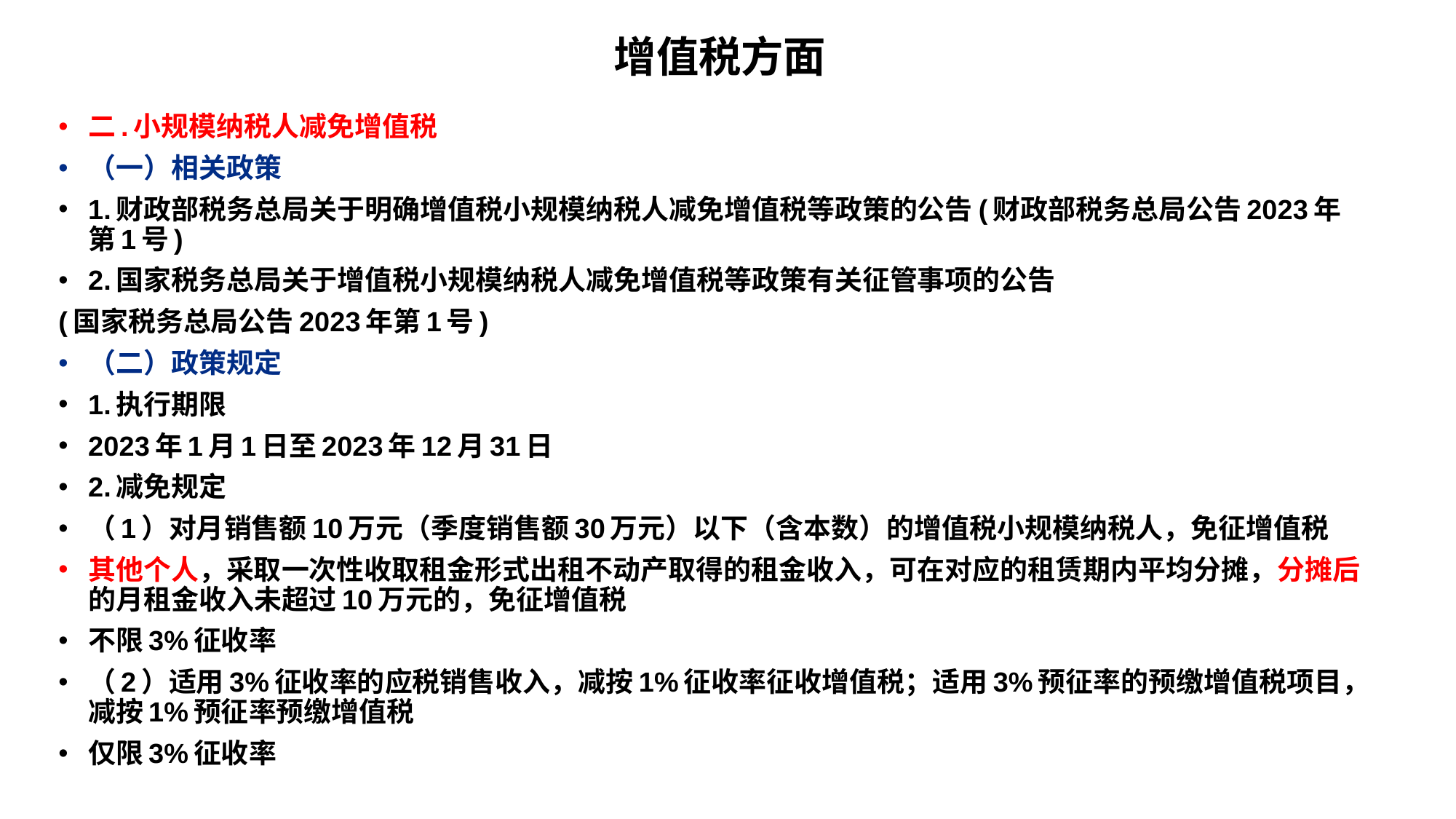

# 增值税方面
二.小规模纳税人减免增值税
（一）相关政策
1.财政部税务总局关于明确增值税小规模纳税人减免增值税等政策的公告(财政部税务总局公告2023年第1号)
2.国家税务总局关于增值税小规模纳税人减免增值税等政策有关征管事项的公告
(国家税务总局公告2023年第1号)
（二）政策规定
1.执行期限
2023年1月1日至2023年12月31日
2.减免规定
（1）对月销售额10万元（季度销售额30万元）以下（含本数）的增值税小规模纳税人，免征增值税
其他个人，采取一次性收取租金形式出租不动产取得的租金收入，可在对应的租赁期内平均分摊，分摊后的月租金收入未超过10万元的，免征增值税
不限3%征收率
（2）适用3%征收率的应税销售收入，减按1%征收率征收增值税；适用3%预征率的预缴增值税项目，减按1%预征率预缴增值税
仅限3%征收率